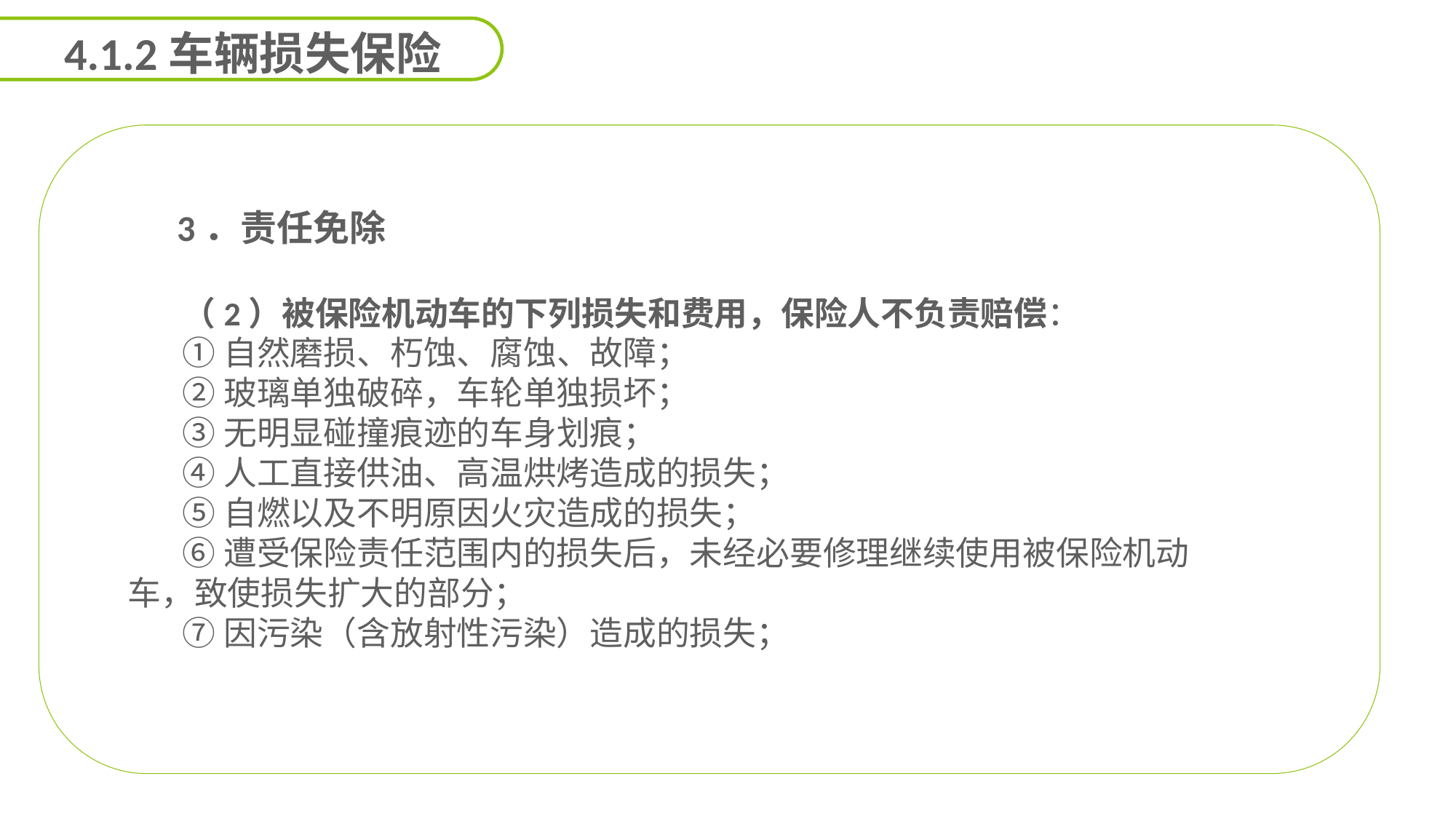

4.1.2车辆损失保险

      3．责任免除

（2）被保险机动车的下列损失和费用，保险人不负责赔偿：
①自然磨损、朽蚀、腐蚀、故障；
②玻璃单独破碎，车轮单独损坏；
③无明显碰撞痕迹的车身划痕；
④人工直接供油、高温烘烤造成的损失；
⑤自燃以及不明原因火灾造成的损失；
⑥遭受保险责任范围内的损失后，未经必要修理继续使用被保险机动车，致使损失扩大的部分；
⑦因污染（含放射性污染）造成的损失；

能力
目标
延迟符